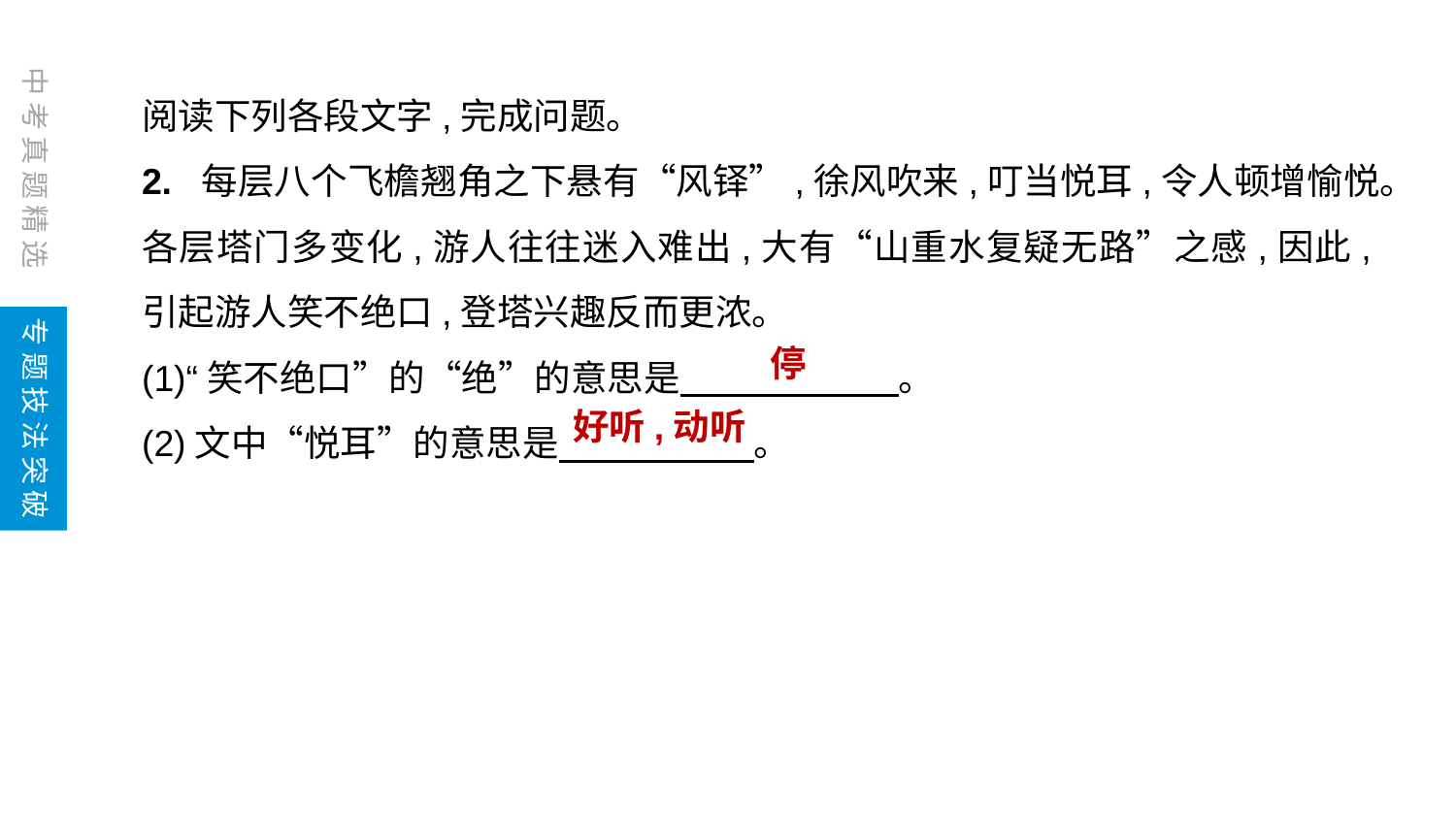

中考真题精选
阅读下列各段文字,完成问题。
2.  每层八个飞檐翘角之下悬有“风铎”,徐风吹来,叮当悦耳,令人顿增愉悦。各层塔门多变化,游人往往迷入难出,大有“山重水复疑无路”之感,因此,引起游人笑不绝口,登塔兴趣反而更浓。
(1)“笑不绝口”的“绝”的意思是　　　　　　。
(2)文中“悦耳”的意思是　　　      　。

专题技法突破
停
好听,动听